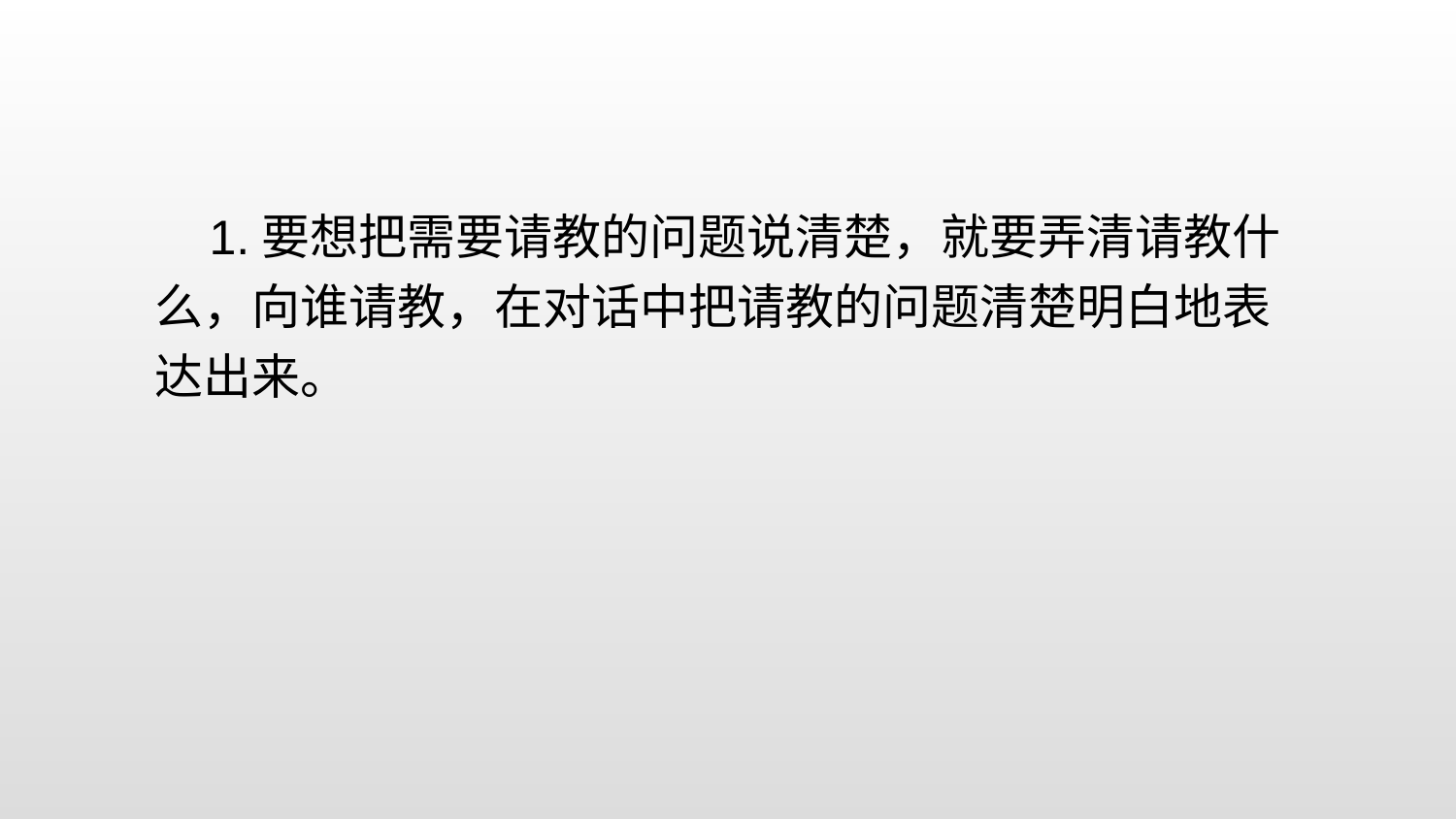

1.要想把需要请教的问题说清楚，就要弄清请教什么，向谁请教，在对话中把请教的问题清楚明白地表达出来。